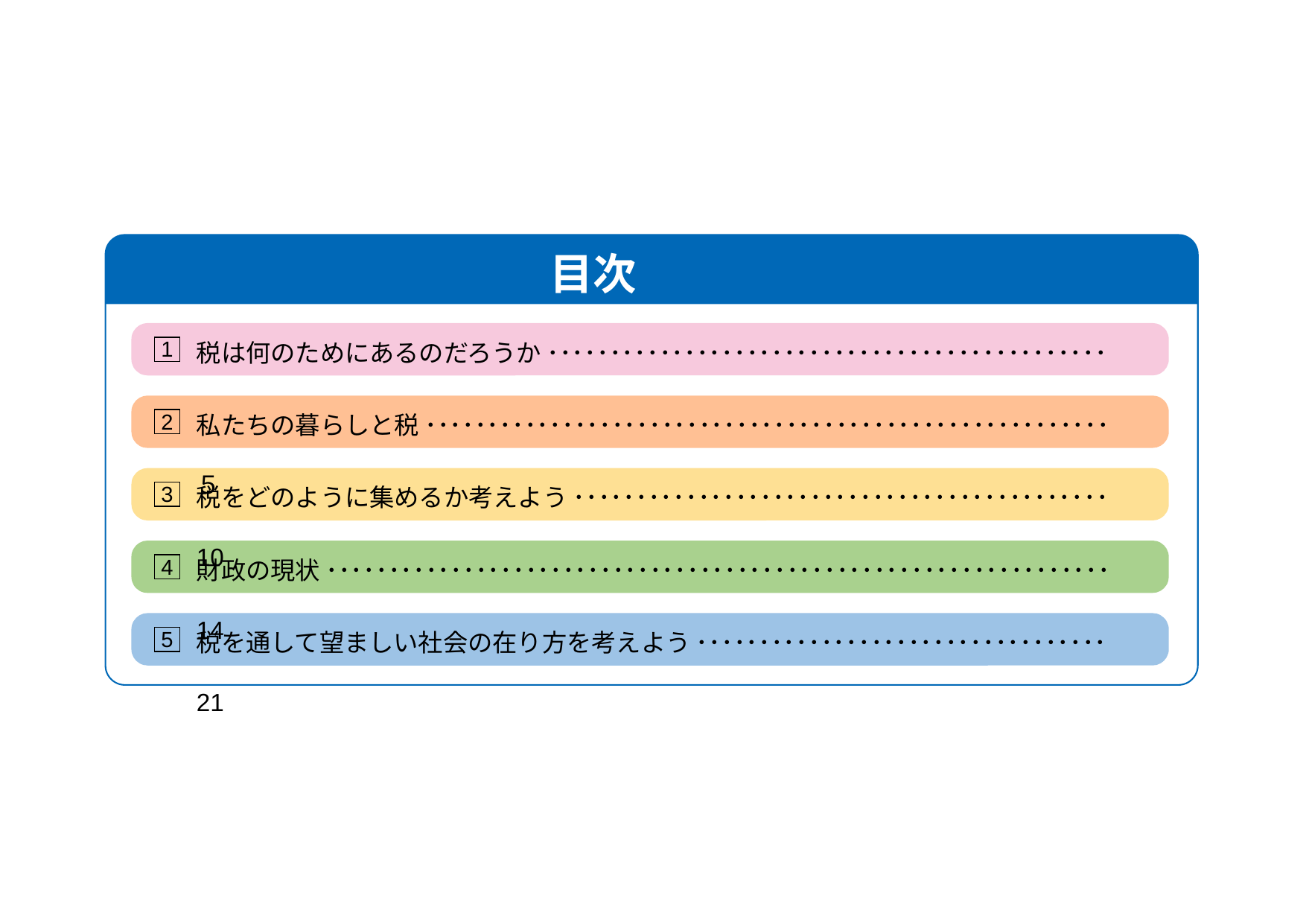

目次

1

税は何のためにあるのだろうか ･････････････････････････････････････････････	1

2

私たちの暮らしと税 ･･･････････････････････････････････････････････････････	５

3

税をどのように集めるか考えよう ･･･････････････････････････････････････････	10

4

財政の現状 ･･･････････････････････････････････････････････････････････････	14

5

税を通して望ましい社会の在り方を考えよう ･････････････････････････････････	21